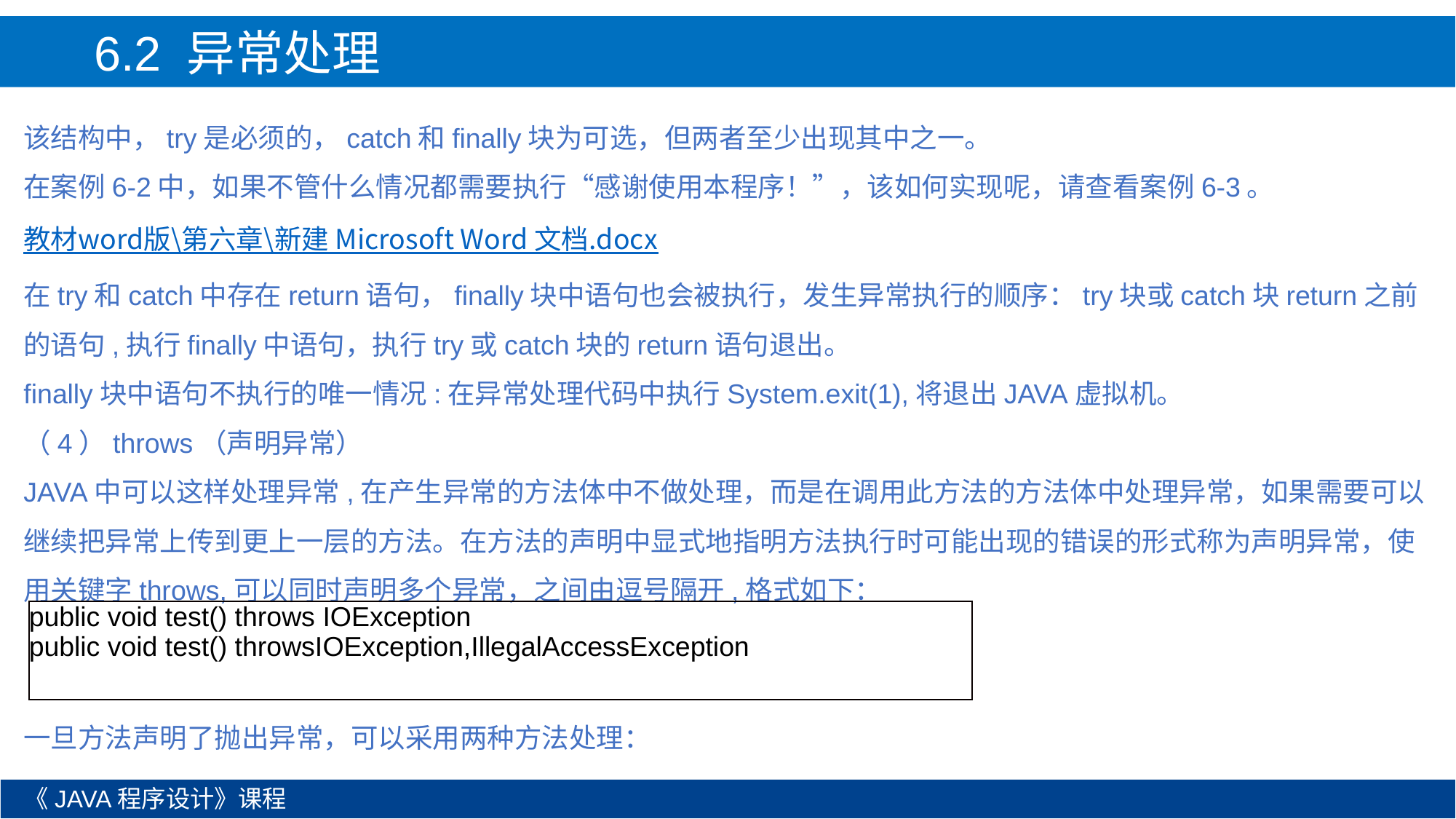

6.2 异常处理
该结构中，try是必须的，catch和finally块为可选，但两者至少出现其中之一。
在案例6-2中，如果不管什么情况都需要执行“感谢使用本程序！”，该如何实现呢，请查看案例6-3。
教材word版\第六章\新建 Microsoft Word 文档.docx
在try和catch中存在return语句，finally块中语句也会被执行，发生异常执行的顺序：try块或catch块return之前的语句,执行finally中语句，执行try或catch块的return语句退出。
finally块中语句不执行的唯一情况:在异常处理代码中执行System.exit(1),将退出JAVA虚拟机。
（4）throws（声明异常）
JAVA中可以这样处理异常,在产生异常的方法体中不做处理，而是在调用此方法的方法体中处理异常，如果需要可以继续把异常上传到更上一层的方法。在方法的声明中显式地指明方法执行时可能出现的错误的形式称为声明异常，使用关键字throws,可以同时声明多个异常，之间由逗号隔开,格式如下：

一旦方法声明了抛出异常，可以采用两种方法处理：
| public void test() throws IOException public void test() throwsIOException,IllegalAccessException |
| --- |
《JAVA程序设计》课程